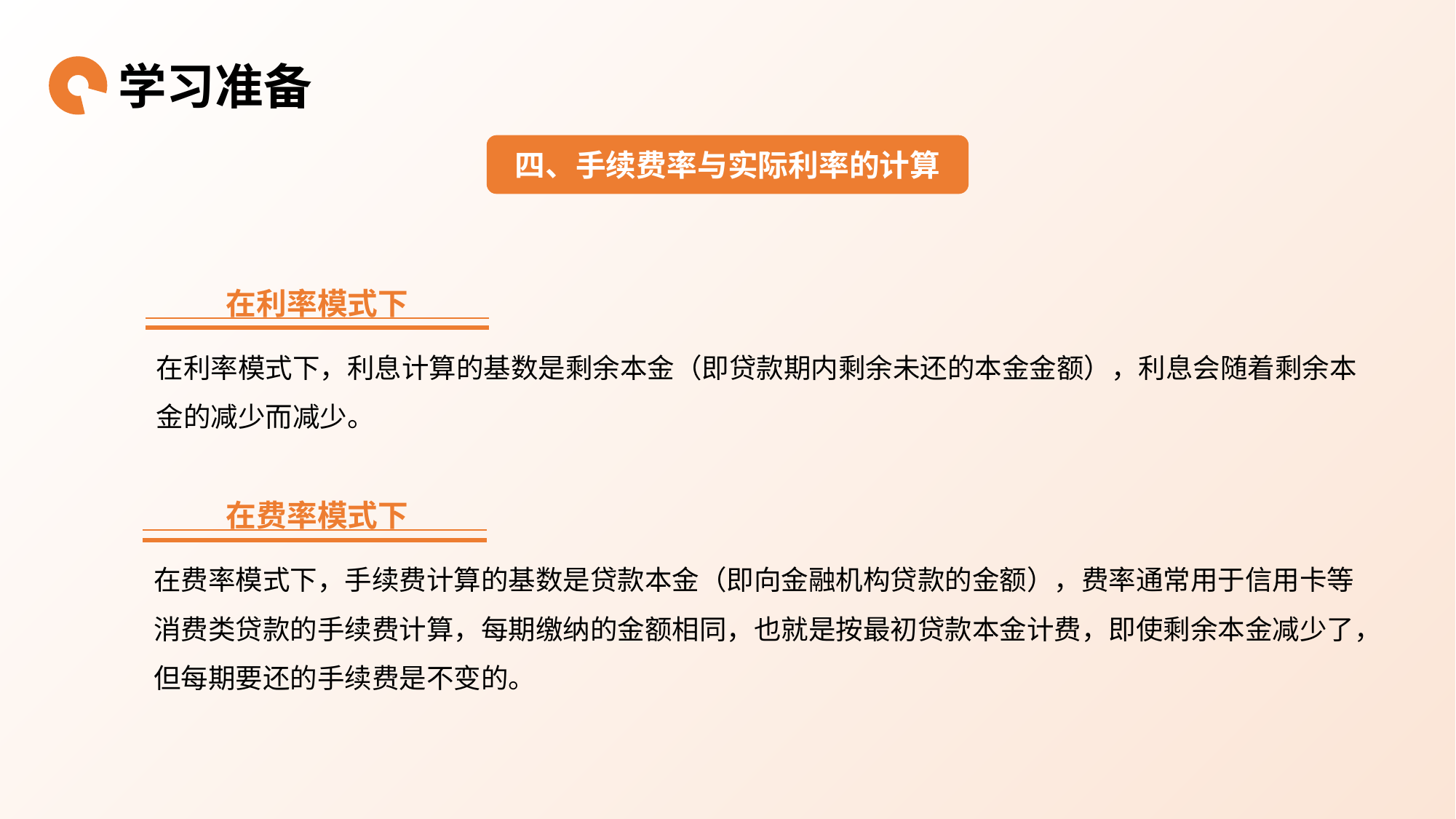

学习准备

四、手续费率与实际利率的计算
在利率模式下
在利率模式下，利息计算的基数是剩余本金（即贷款期内剩余未还的本金金额），利息会随着剩余本金的减少而减少。
在费率模式下
在费率模式下，手续费计算的基数是贷款本金（即向金融机构贷款的金额），费率通常用于信用卡等消费类贷款的手续费计算，每期缴纳的金额相同，也就是按最初贷款本金计费，即使剩余本金减少了，但每期要还的手续费是不变的。